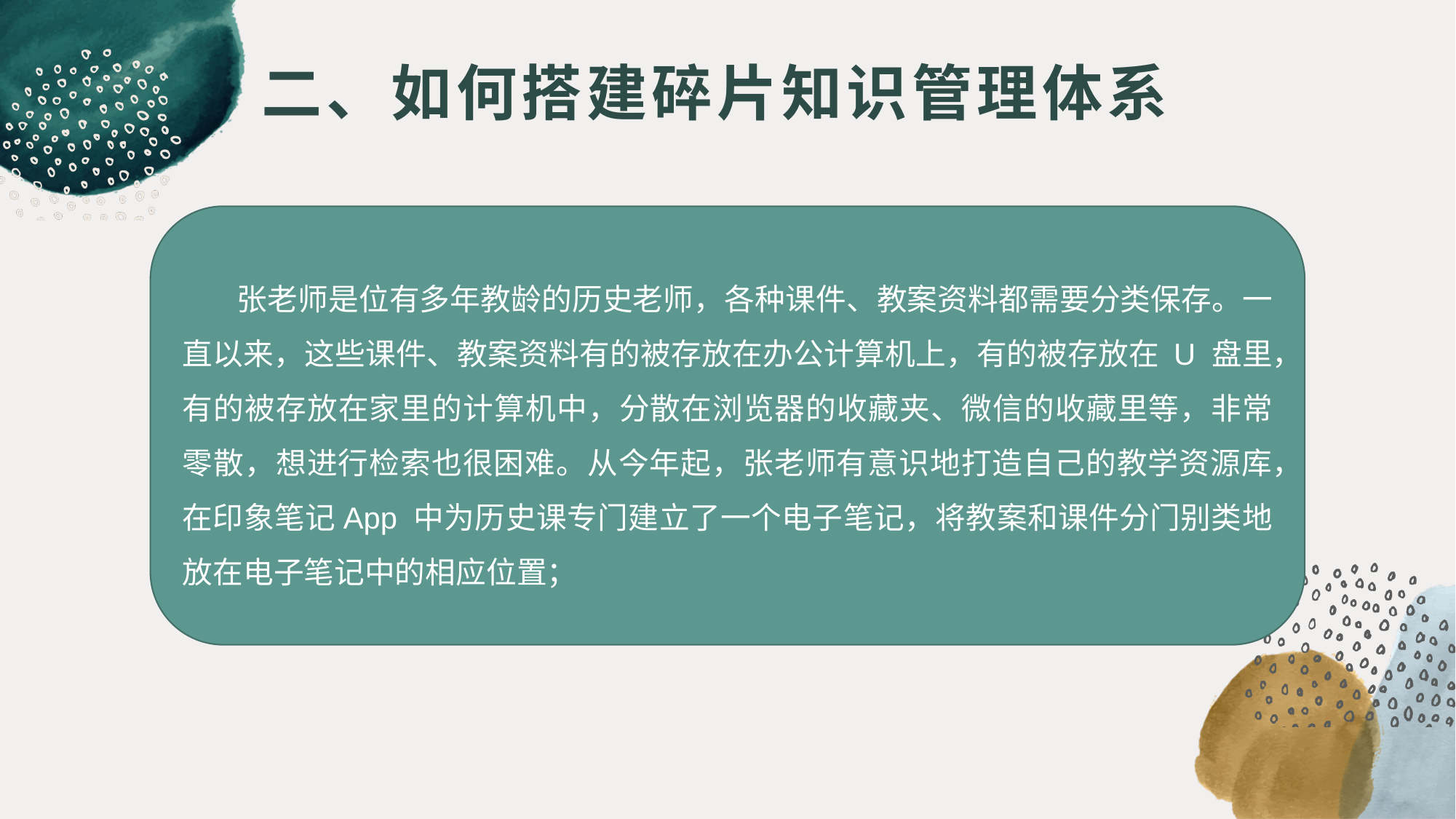

# 二、如何搭建碎片知识管理体系
张老师是位有多年教龄的历史老师，各种课件、教案资料都需要分类保存。一直以来，这些课件、教案资料有的被存放在办公计算机上，有的被存放在 U 盘里，有的被存放在家里的计算机中，分散在浏览器的收藏夹、微信的收藏里等，非常零散，想进行检索也很困难。从今年起，张老师有意识地打造自己的教学资源库，在印象笔记App 中为历史课专门建立了一个电子笔记，将教案和课件分门别类地放在电子笔记中的相应位置；